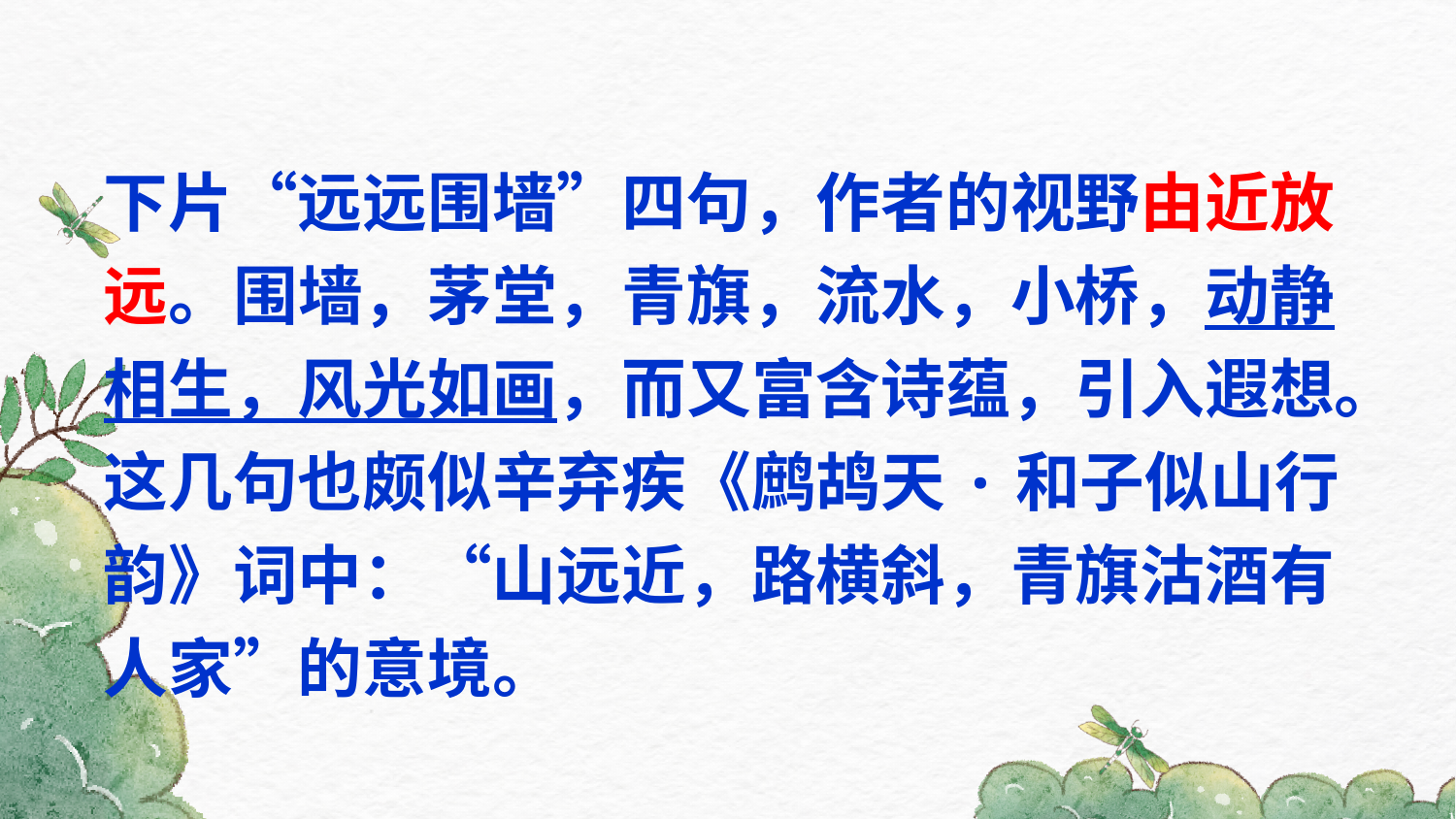

下片“远远围墙”四句，作者的视野由近放远。围墙，茅堂，青旗，流水，小桥，动静相生，风光如画，而又富含诗蕴，引入遐想。这几句也颇似辛弃疾《鹧鸪天·和子似山行韵》词中：“山远近，路横斜，青旗沽酒有人家”的意境。